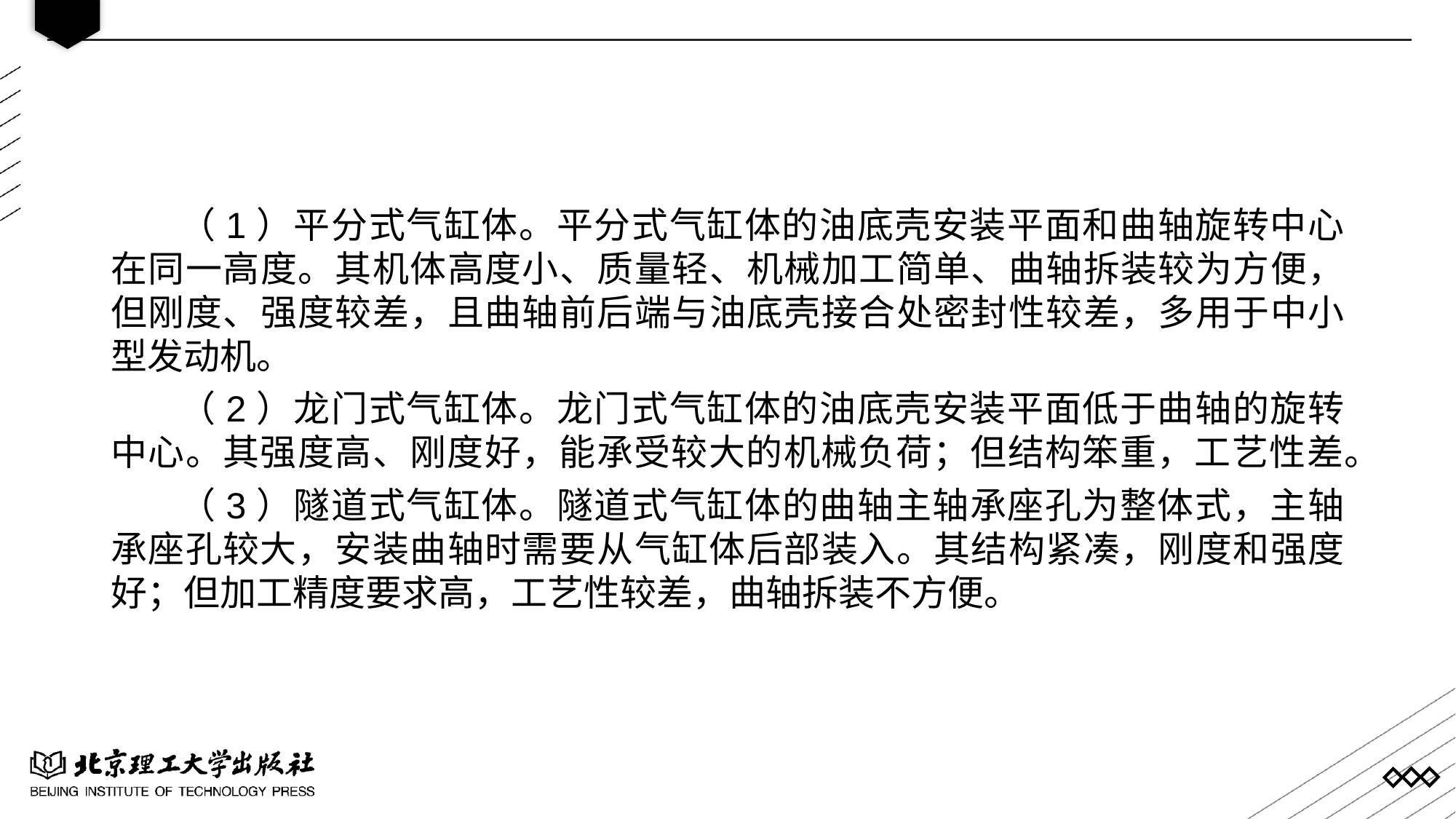

（1）平分式气缸体。平分式气缸体的油底壳安装平面和曲轴旋转中心在同一高度。其机体高度小、质量轻、机械加工简单、曲轴拆装较为方便，但刚度、强度较差，且曲轴前后端与油底壳接合处密封性较差，多用于中小型发动机。
（2）龙门式气缸体。龙门式气缸体的油底壳安装平面低于曲轴的旋转中心。其强度高、刚度好，能承受较大的机械负荷；但结构笨重，工艺性差。
（3）隧道式气缸体。隧道式气缸体的曲轴主轴承座孔为整体式，主轴承座孔较大，安装曲轴时需要从气缸体后部装入。其结构紧凑，刚度和强度好；但加工精度要求高，工艺性较差，曲轴拆装不方便。